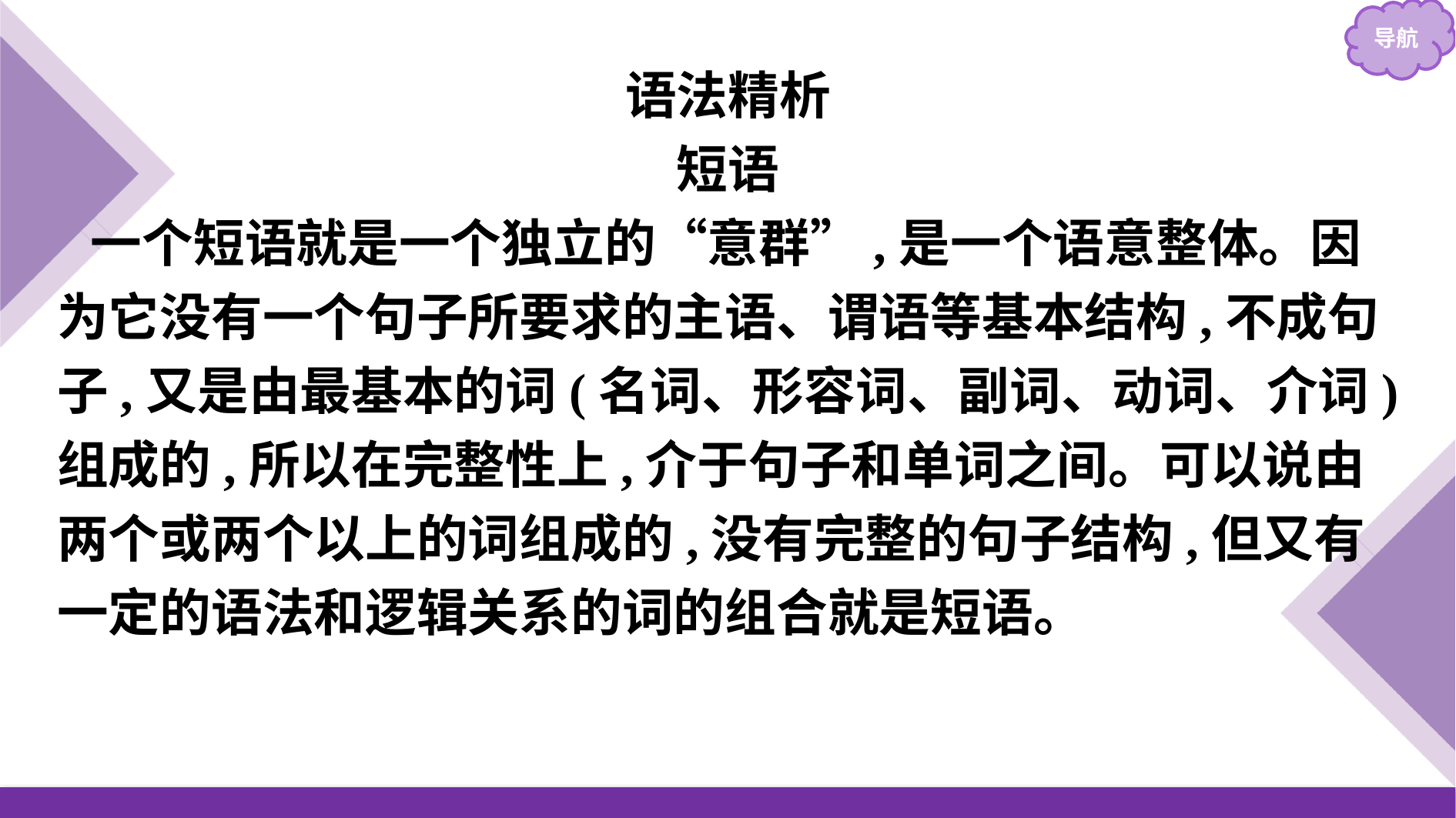

语法精析
短语
一个短语就是一个独立的“意群”,是一个语意整体。因为它没有一个句子所要求的主语、谓语等基本结构,不成句子,又是由最基本的词(名词、形容词、副词、动词、介词)组成的,所以在完整性上,介于句子和单词之间。可以说由两个或两个以上的词组成的,没有完整的句子结构,但又有一定的语法和逻辑关系的词的组合就是短语。